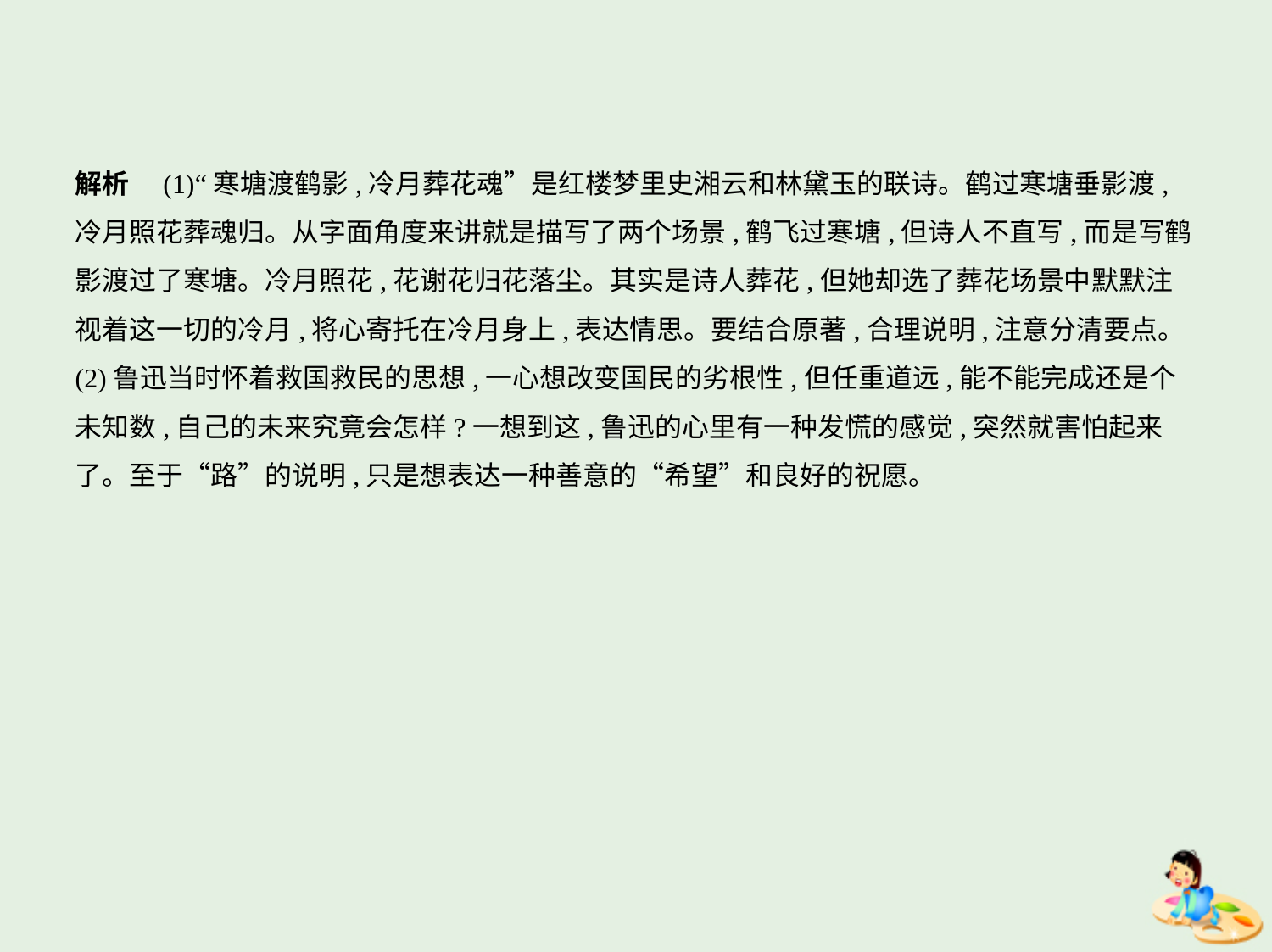

解析　(1)“寒塘渡鹤影,冷月葬花魂”是红楼梦里史湘云和林黛玉的联诗。鹤过寒塘垂影渡,
冷月照花葬魂归。从字面角度来讲就是描写了两个场景,鹤飞过寒塘,但诗人不直写,而是写鹤
影渡过了寒塘。冷月照花,花谢花归花落尘。其实是诗人葬花,但她却选了葬花场景中默默注
视着这一切的冷月,将心寄托在冷月身上,表达情思。要结合原著,合理说明,注意分清要点。
(2)鲁迅当时怀着救国救民的思想,一心想改变国民的劣根性,但任重道远,能不能完成还是个
未知数,自己的未来究竟会怎样?一想到这,鲁迅的心里有一种发慌的感觉,突然就害怕起来
了。至于“路”的说明,只是想表达一种善意的“希望”和良好的祝愿。